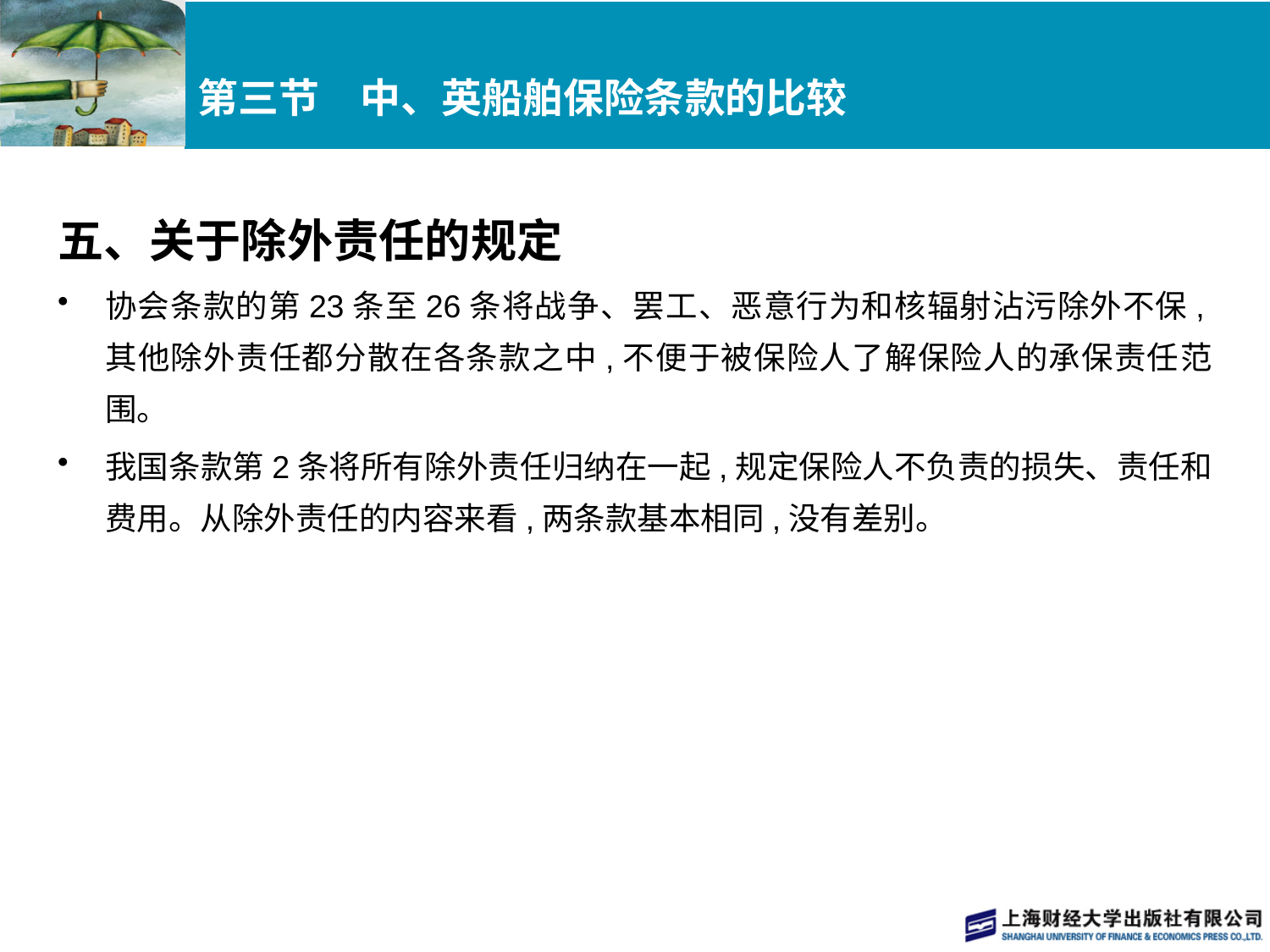

# 第三节　中、英船舶保险条款的比较
五、关于除外责任的规定
协会条款的第23条至26条将战争、罢工、恶意行为和核辐射沾污除外不保,其他除外责任都分散在各条款之中,不便于被保险人了解保险人的承保责任范围。
我国条款第2条将所有除外责任归纳在一起,规定保险人不负责的损失、责任和费用。从除外责任的内容来看,两条款基本相同,没有差别。